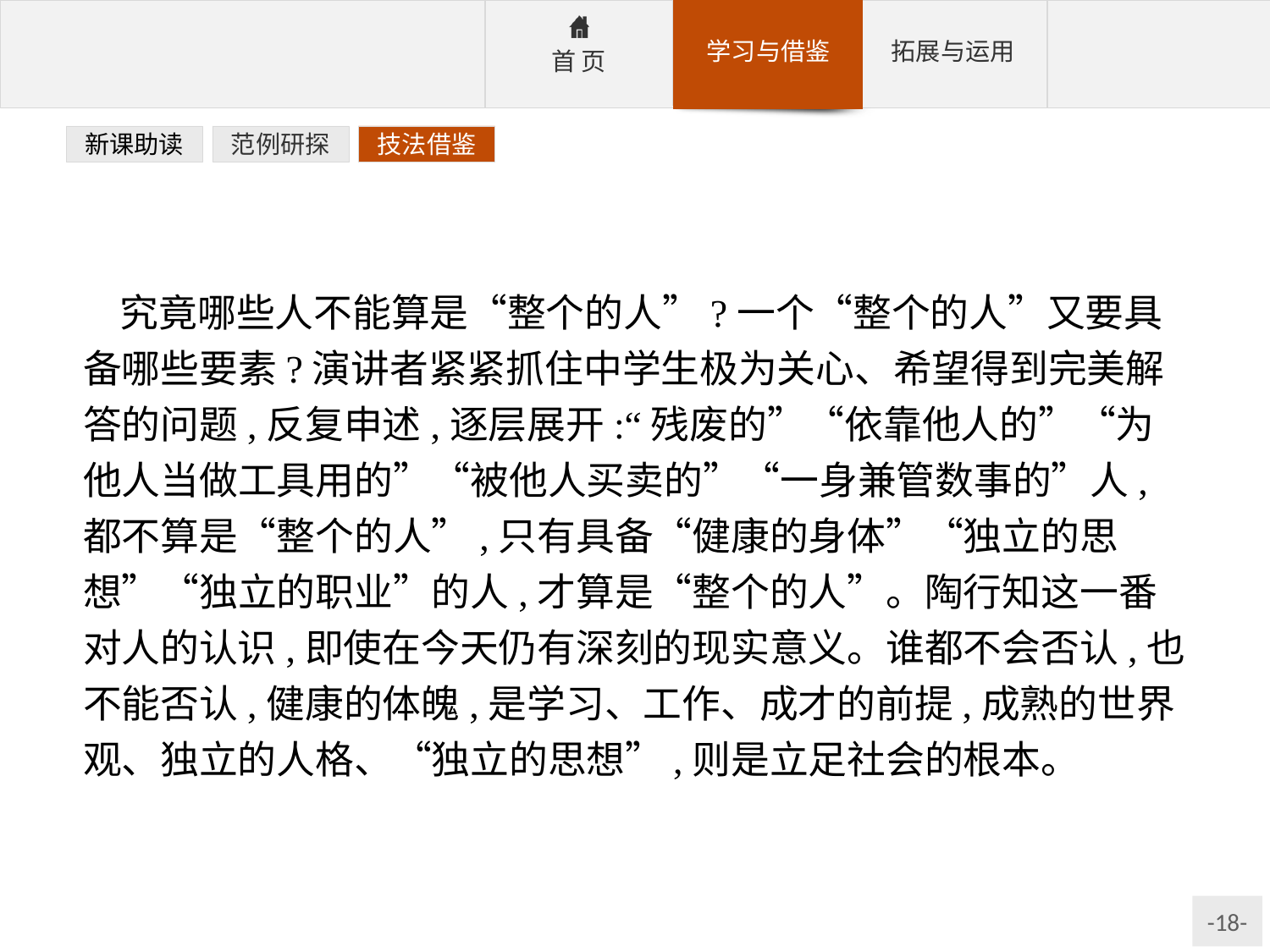

新课助读
范例研探
技法借鉴
究竟哪些人不能算是“整个的人”?一个“整个的人”又要具备哪些要素?演讲者紧紧抓住中学生极为关心、希望得到完美解答的问题,反复申述,逐层展开:“残废的”“依靠他人的”“为他人当做工具用的”“被他人买卖的”“一身兼管数事的”人,都不算是“整个的人”,只有具备“健康的身体”“独立的思想”“独立的职业”的人,才算是“整个的人”。陶行知这一番对人的认识,即使在今天仍有深刻的现实意义。谁都不会否认,也不能否认,健康的体魄,是学习、工作、成才的前提,成熟的世界观、独立的人格、“独立的思想”,则是立足社会的根本。